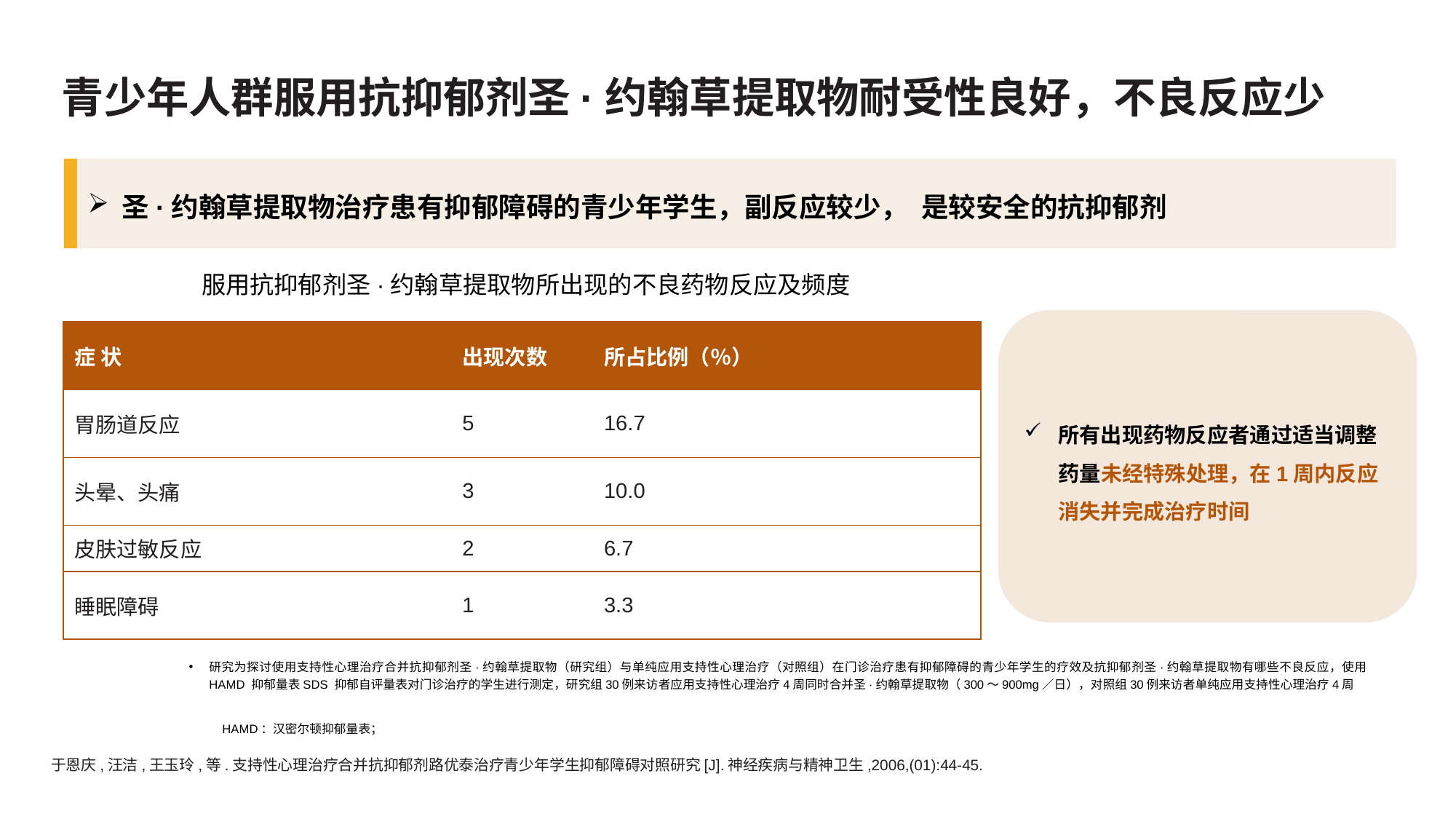

# 青少年人群服用抗抑郁剂圣·约翰草提取物耐受性良好，不良反应少

圣·约翰草提取物治疗患有抑郁障碍的青少年学生，副反应较少，是较安全的抗抑郁剂
服用抗抑郁剂圣·约翰草提取物所出现的不良药物反应及频度
所有出现药物反应者通过适当调整药量未经特殊处理，在1周内反应消失并完成治疗时间
| 症 状 | 出现次数 | 所占比例（％） |
| --- | --- | --- |
| 胃肠道反应 | 5 | 16.7 |
| 头晕、头痛 | 3 | 10.0 |
| 皮肤过敏反应 | 2 | 6.7 |
| 睡眠障碍 | 1 | 3.3 |
研究为探讨使用支持性心理治疗合并抗抑郁剂圣·约翰草提取物（研究组）与单纯应用支持性心理治疗（对照组）在门诊治疗患有抑郁障碍的青少年学生的疗效及抗抑郁剂圣·约翰草提取物有哪些不良反应，使用 HAMD 抑郁量表SDS 抑郁自评量表对门诊治疗的学生进行测定，研究组30例来访者应用支持性心理治疗4周同时合并圣·约翰草提取物（300～900mg／日），对照组30例来访者单纯应用支持性心理治疗4周
HAMD：汉密尔顿抑郁量表；
于恩庆,汪洁,王玉玲,等.支持性心理治疗合并抗抑郁剂路优泰治疗青少年学生抑郁障碍对照研究[J].神经疾病与精神卫生,2006,(01):44-45.